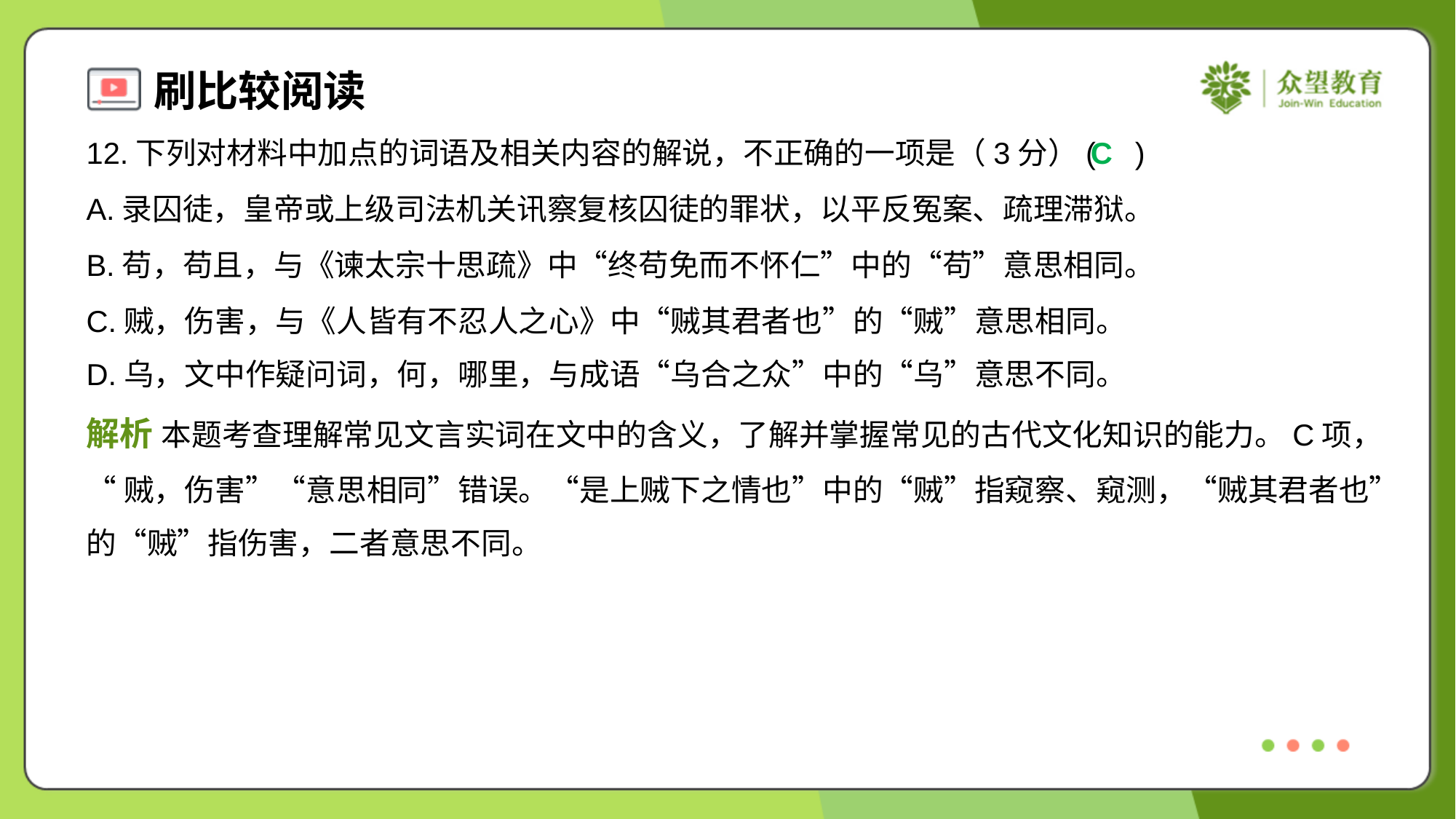

12.下列对材料中加点的词语及相关内容的解说，不正确的一项是（3分）(     )
C
A.录囚徒，皇帝或上级司法机关讯察复核囚徒的罪状，以平反冤案、疏理滞狱。
B.苟，苟且，与《谏太宗十思疏》中“终苟免而不怀仁”中的“苟”意思相同。
C.贼，伤害，与《人皆有不忍人之心》中“贼其君者也”的“贼”意思相同。
D.乌，文中作疑问词，何，哪里，与成语“乌合之众”中的“乌”意思不同。
解析 本题考查理解常见文言实词在文中的含义，了解并掌握常见的古代文化知识的能力。C项，
“贼，伤害”“意思相同”错误。“是上贼下之情也”中的“贼”指窥察、窥测，“贼其君者也”
的“贼”指伤害，二者意思不同。